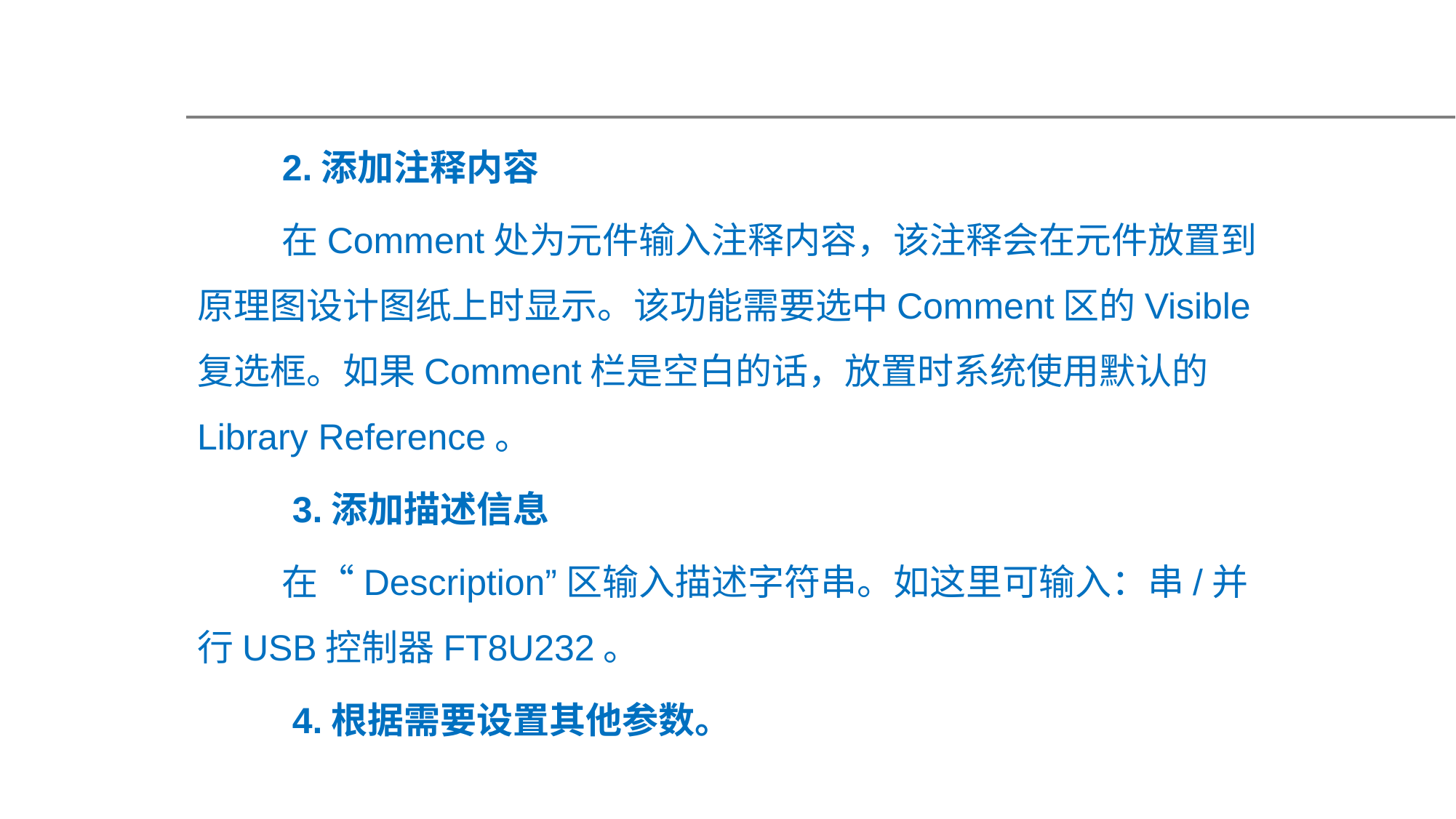

2.添加注释内容
在Comment处为元件输入注释内容，该注释会在元件放置到原理图设计图纸上时显示。该功能需要选中Comment区的Visible复选框。如果Comment栏是空白的话，放置时系统使用默认的Library Reference。
 3.添加描述信息
在“Description”区输入描述字符串。如这里可输入：串/并行USB控制器FT8U232。
 4.根据需要设置其他参数。